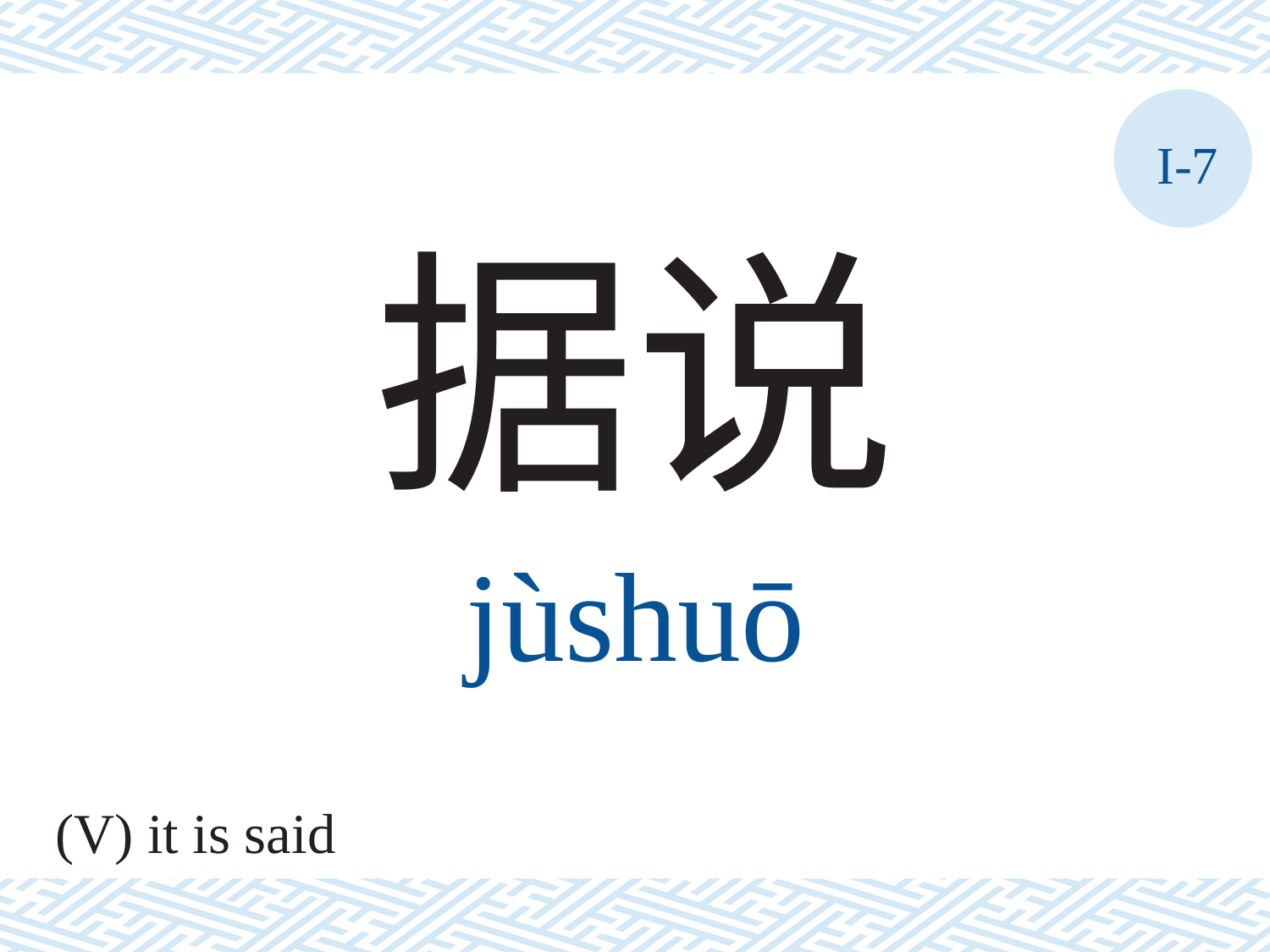

I-7
据说
jùshuō
(V) it is said